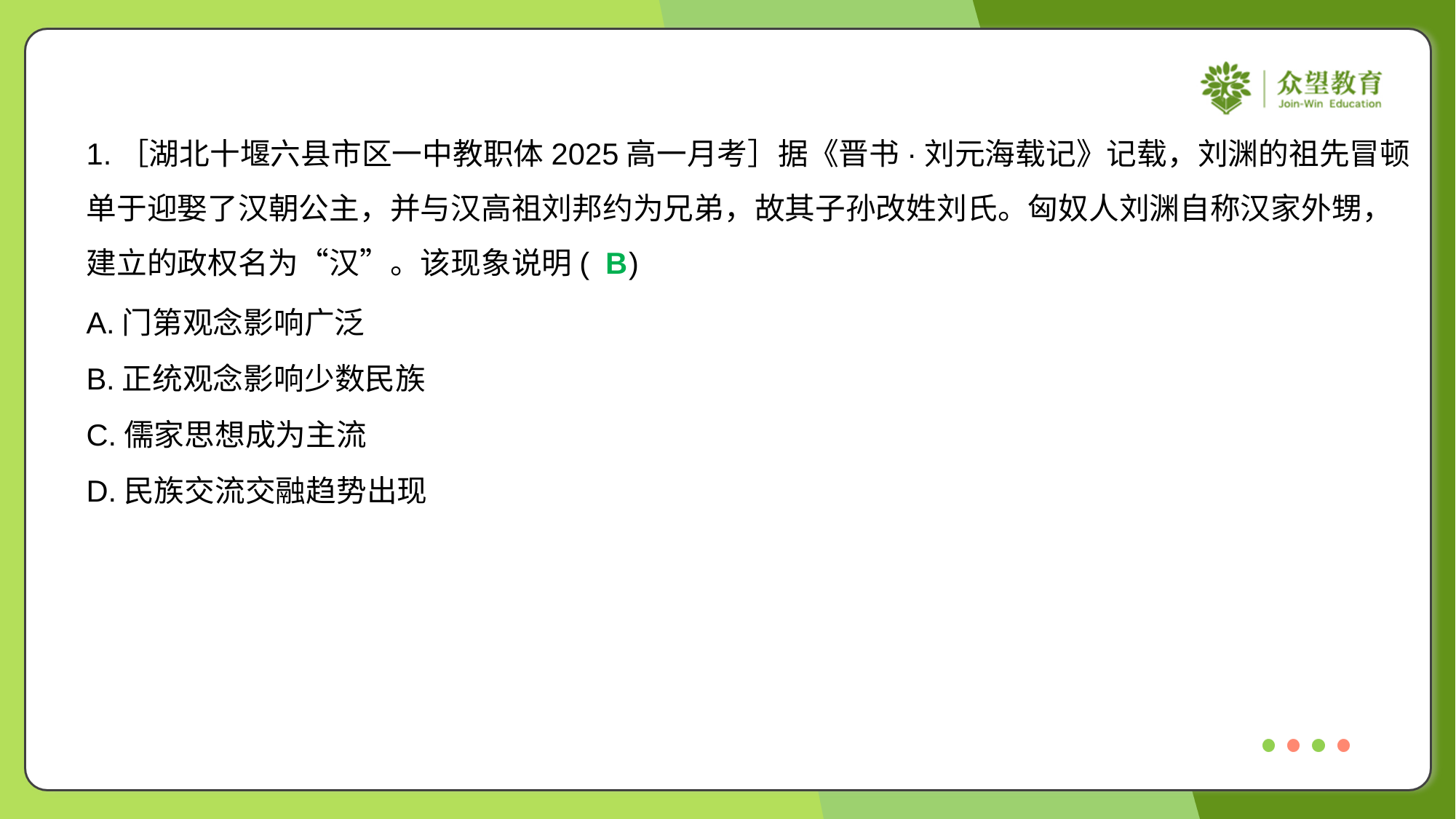

1.［湖北十堰六县市区一中教职体2025高一月考］据《晋书·刘元海载记》记载，刘渊的祖先冒顿
单于迎娶了汉朝公主，并与汉高祖刘邦约为兄弟，故其子孙改姓刘氏。匈奴人刘渊自称汉家外甥，
建立的政权名为“汉”。该现象说明(     )
B
A.门第观念影响广泛
B.正统观念影响少数民族
C.儒家思想成为主流
D.民族交流交融趋势出现